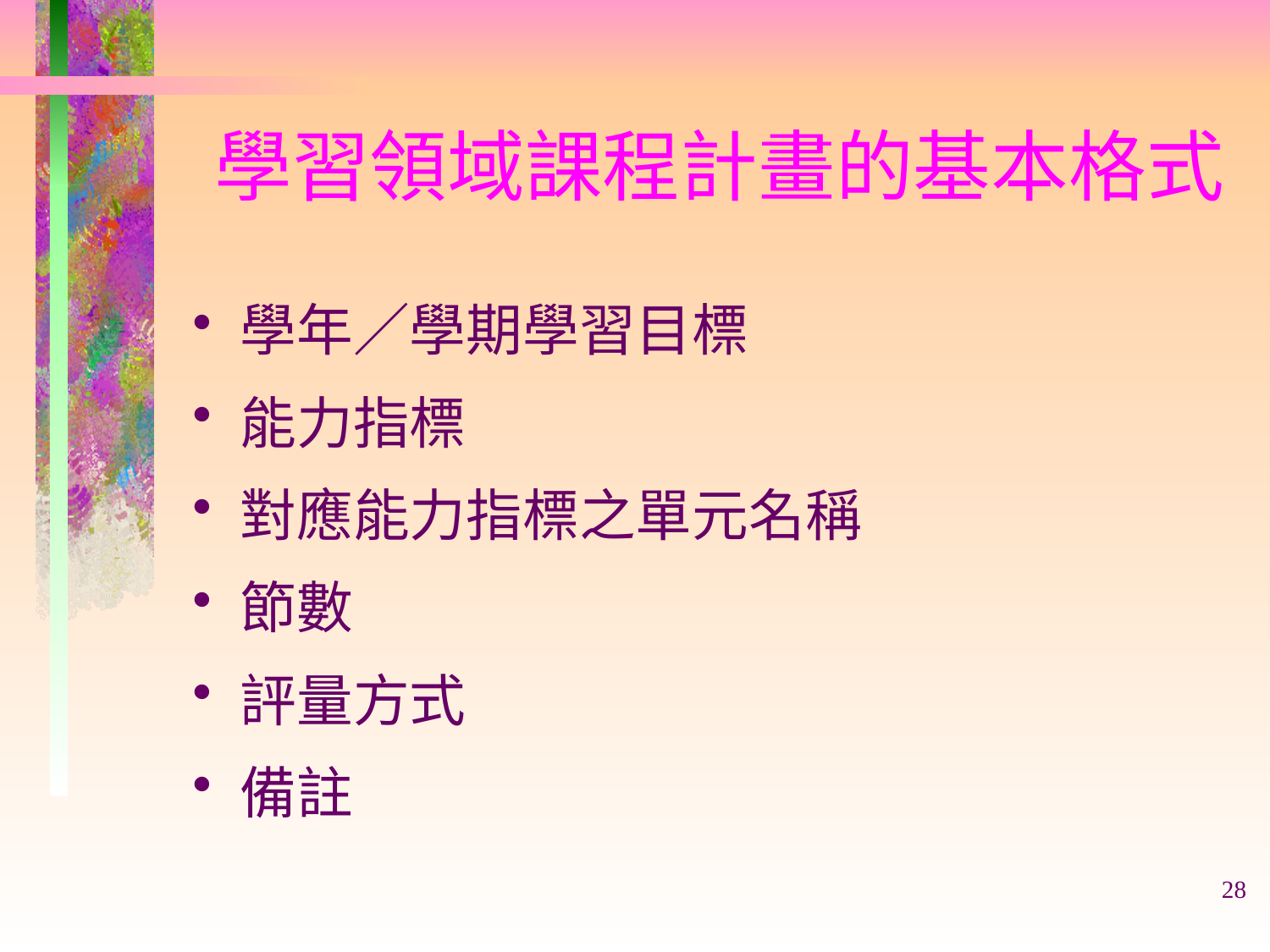

# 學習領域課程計畫的基本格式
學年／學期學習目標
能力指標
對應能力指標之單元名稱
節數
評量方式
備註
28